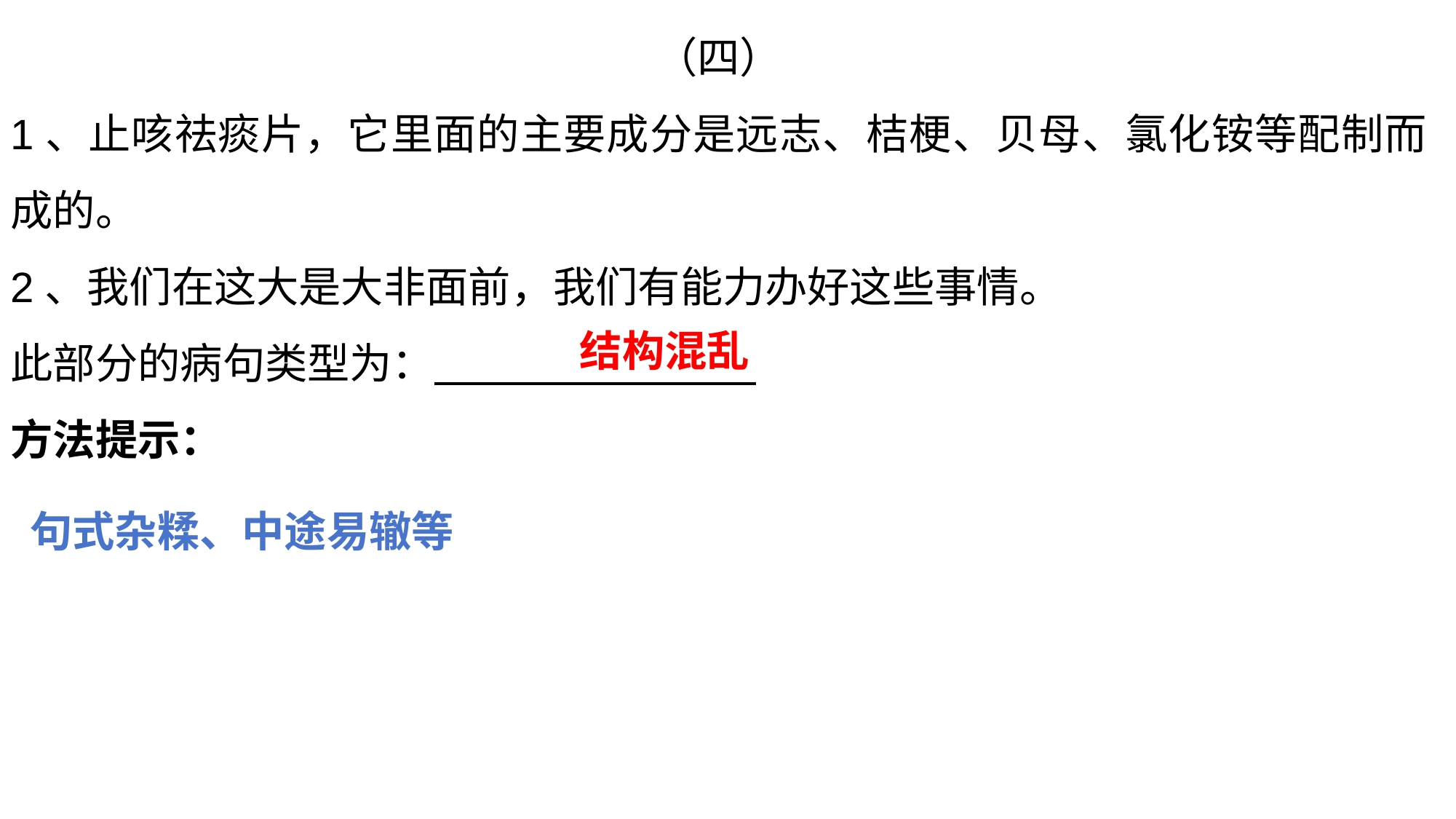

（四）
1、止咳祛痰片，它里面的主要成分是远志、桔梗、贝母、氯化铵等配制而成的。
2、我们在这大是大非面前，我们有能力办好这些事情。
此部分的病句类型为：
方法提示：
结构混乱
句式杂糅、中途易辙等